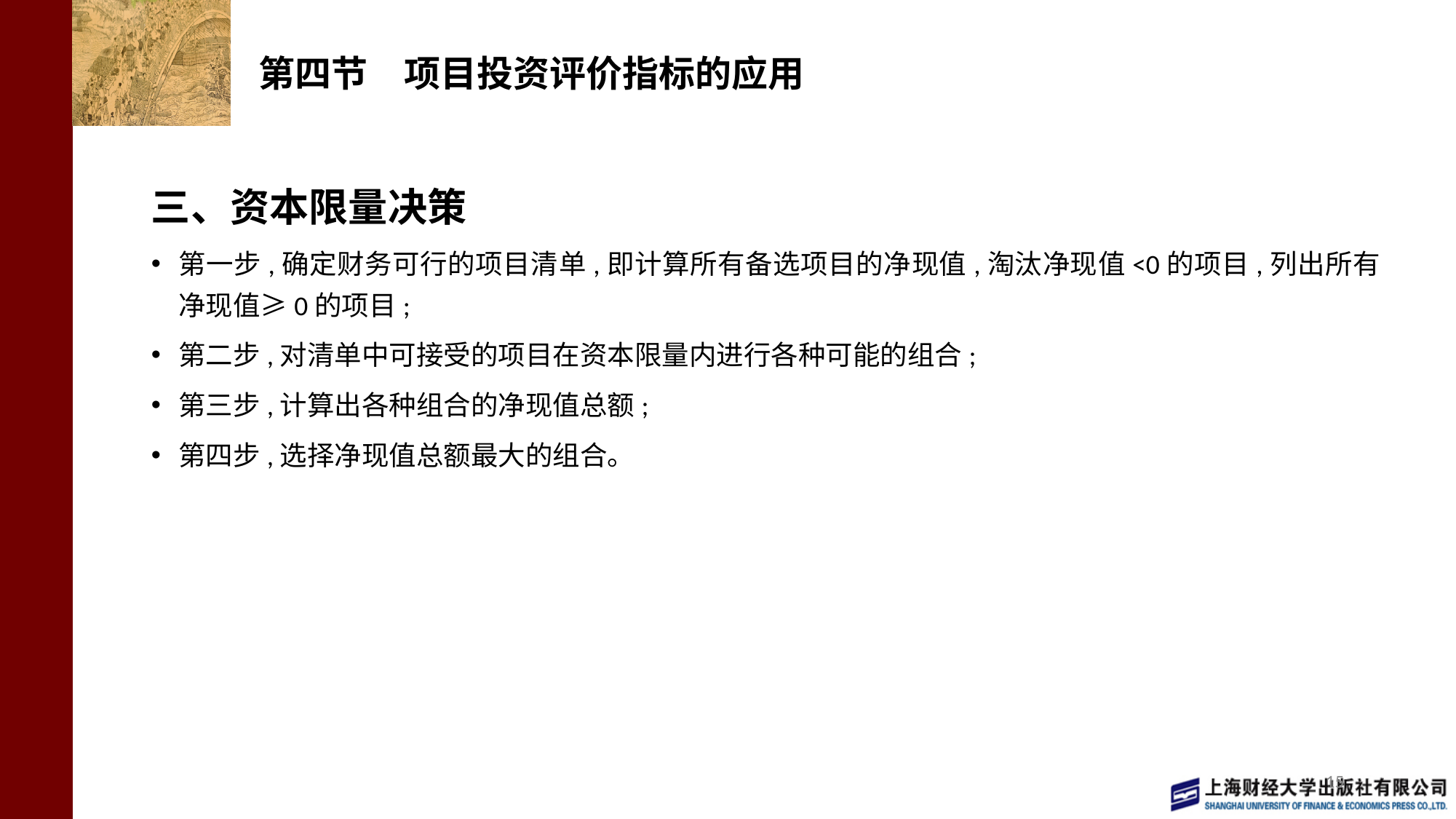

# 第四节　项目投资评价指标的应用
三、资本限量决策
第一步,确定财务可行的项目清单,即计算所有备选项目的净现值,淘汰净现值<0的项目,列出所有净现值≥0的项目;
第二步,对清单中可接受的项目在资本限量内进行各种可能的组合;
第三步,计算出各种组合的净现值总额;
第四步,选择净现值总额最大的组合。

15